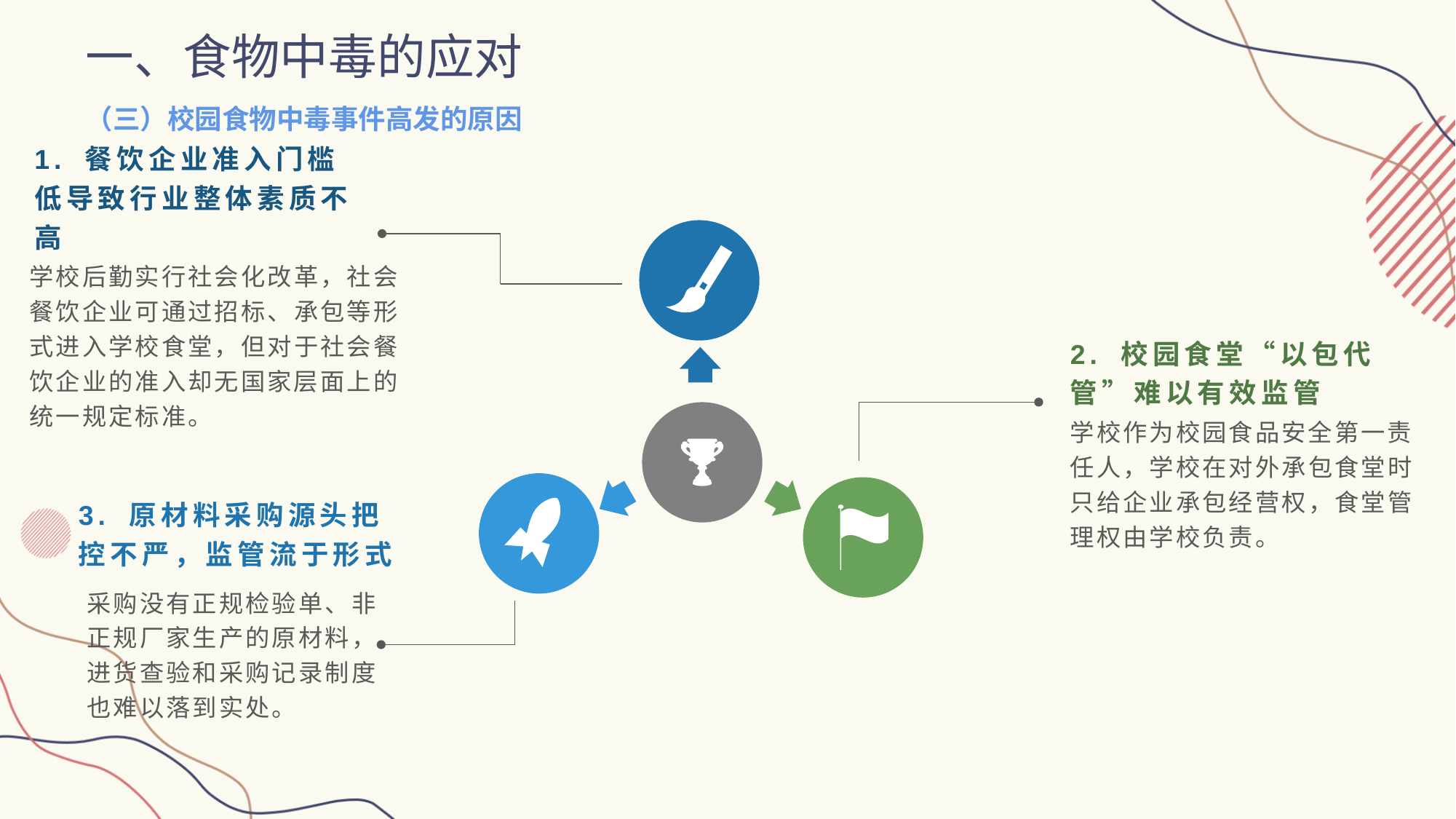

一、食物中毒的应对
（三）校园食物中毒事件高发的原因
1. 餐饮企业准入门槛低导致行业整体素质不高

学校后勤实行社会化改革，社会餐饮企业可通过招标、承包等形式进入学校食堂，但对于社会餐饮企业的准入却无国家层面上的统一规定标准。
2. 校园食堂“以包代管”难以有效监管

学校作为校园食品安全第一责任人，学校在对外承包食堂时只给企业承包经营权，食堂管理权由学校负责。

3. 原材料采购源头把控不严，监管流于形式

采购没有正规检验单、非正规厂家生产的原材料，进货查验和采购记录制度也难以落到实处。